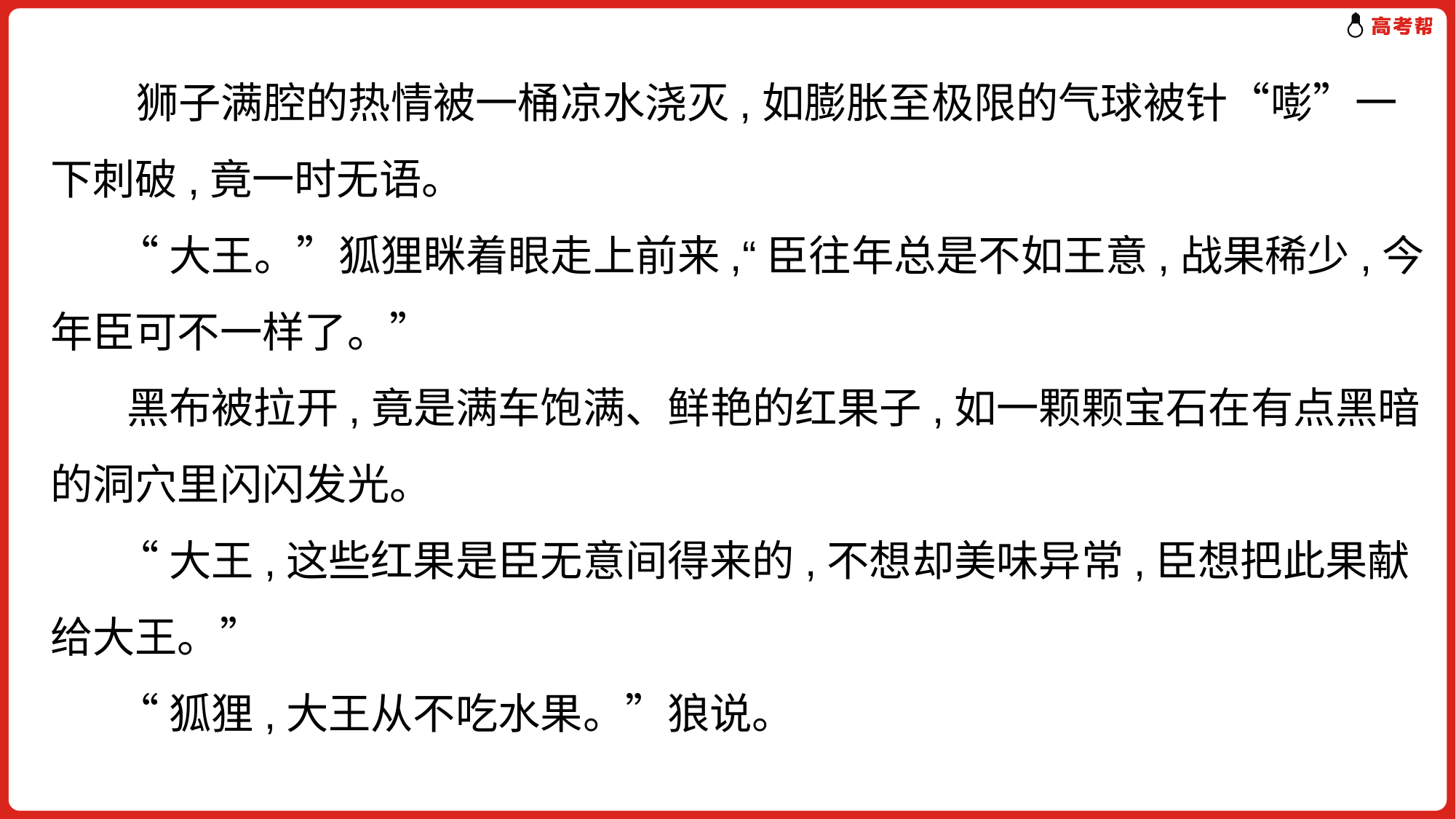

狮子满腔的热情被一桶凉水浇灭,如膨胀至极限的气球被针“嘭”一下刺破,竟一时无语。
       “大王。”狐狸眯着眼走上前来,“臣往年总是不如王意,战果稀少,今年臣可不一样了。”
       黑布被拉开,竟是满车饱满、鲜艳的红果子,如一颗颗宝石在有点黑暗的洞穴里闪闪发光。
       “大王,这些红果是臣无意间得来的,不想却美味异常,臣想把此果献给大王。”
       “狐狸,大王从不吃水果。”狼说。